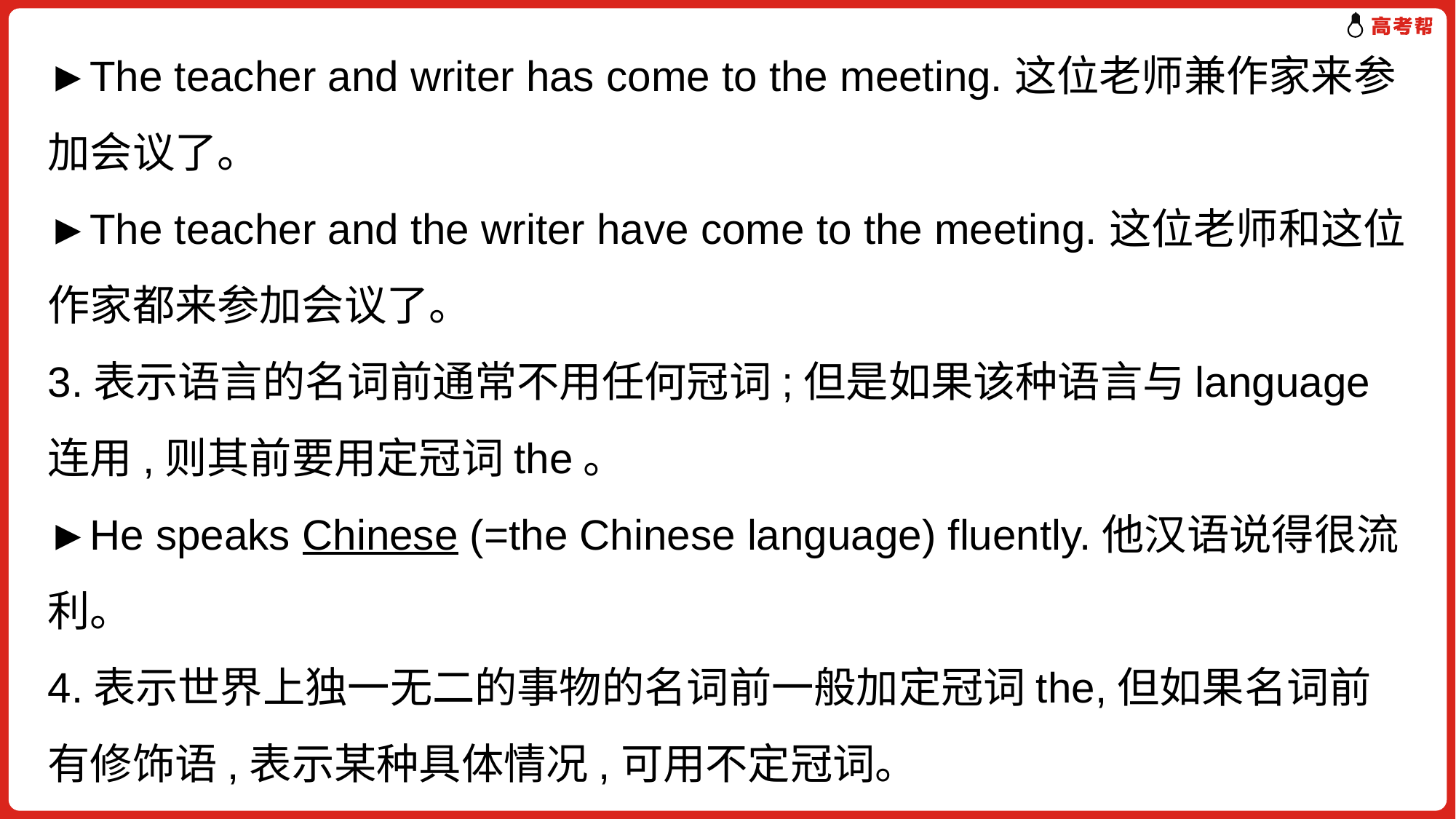

►The teacher and writer has come to the meeting.这位老师兼作家来参加会议了。
►The teacher and the writer have come to the meeting.这位老师和这位作家都来参加会议了。
3.表示语言的名词前通常不用任何冠词;但是如果该种语言与language连用,则其前要用定冠词the。
►He speaks Chinese (=the Chinese language) fluently.他汉语说得很流利。
4.表示世界上独一无二的事物的名词前一般加定冠词the,但如果名词前有修饰语,表示某种具体情况,可用不定冠词。